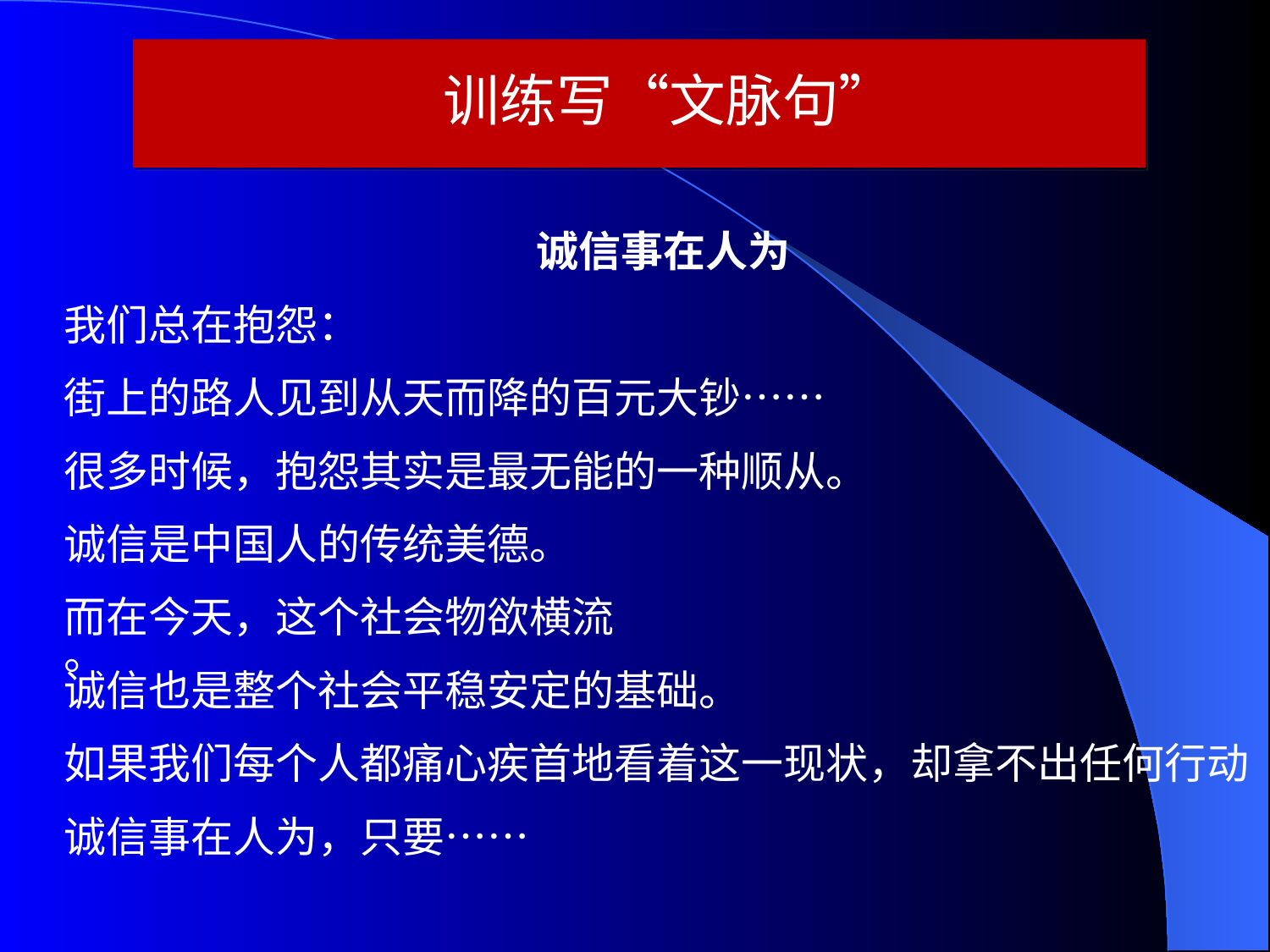

训练写“文脉句”
诚信事在人为

我们总在抱怨：

街上的路人见到从天而降的百元大钞……

很多时候，抱怨其实是最无能的一种顺从。

诚信是中国人的传统美德。

而在今天，这个社会物欲横流
。
诚信也是整个社会平稳安定的基础。

如果我们每个人都痛心疾首地看着这一现状，却拿不出任何行动

诚信事在人为，只要……